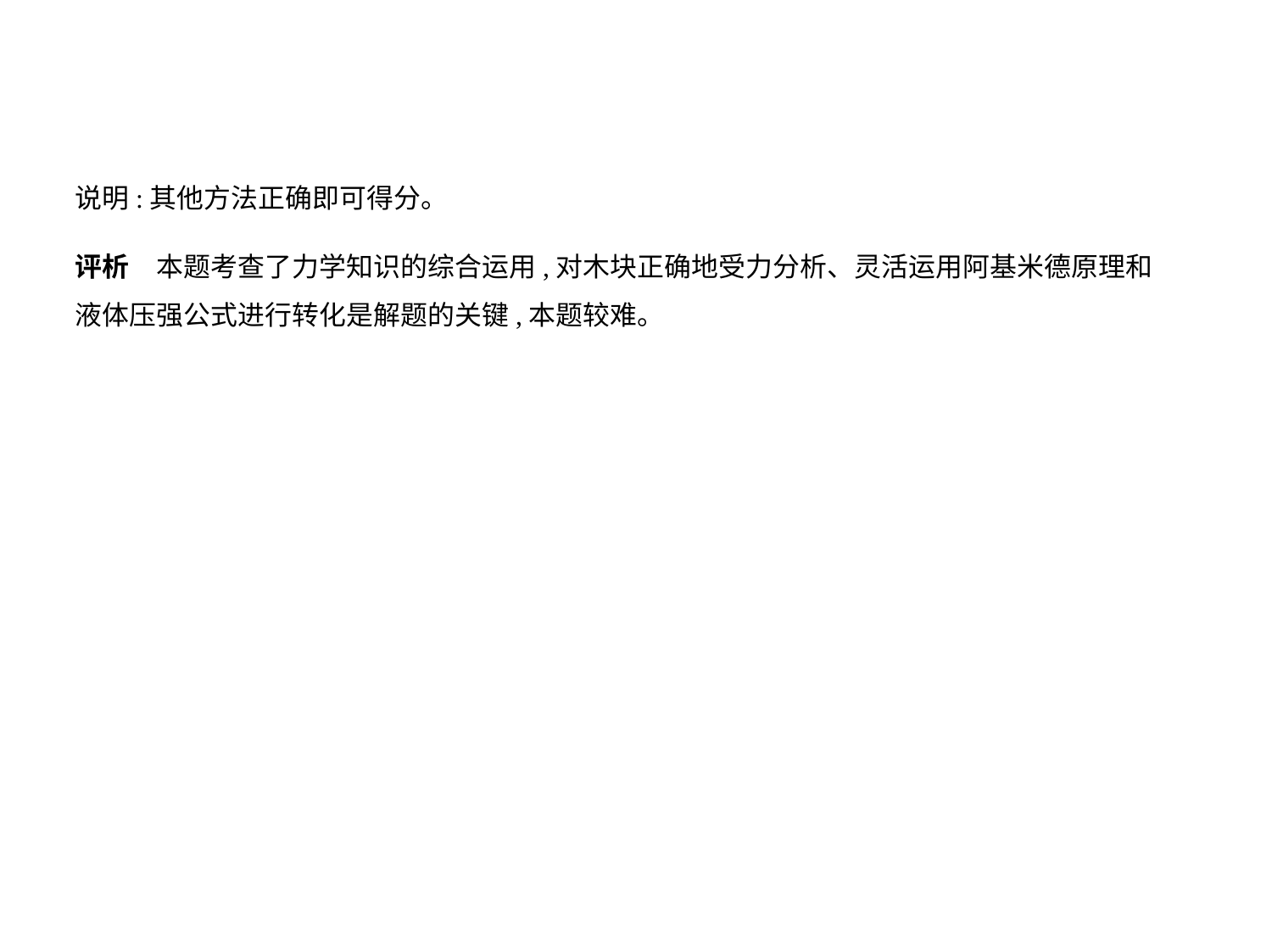

说明:其他方法正确即可得分。
评析　本题考查了力学知识的综合运用,对木块正确地受力分析、灵活运用阿基米德原理和
液体压强公式进行转化是解题的关键,本题较难。